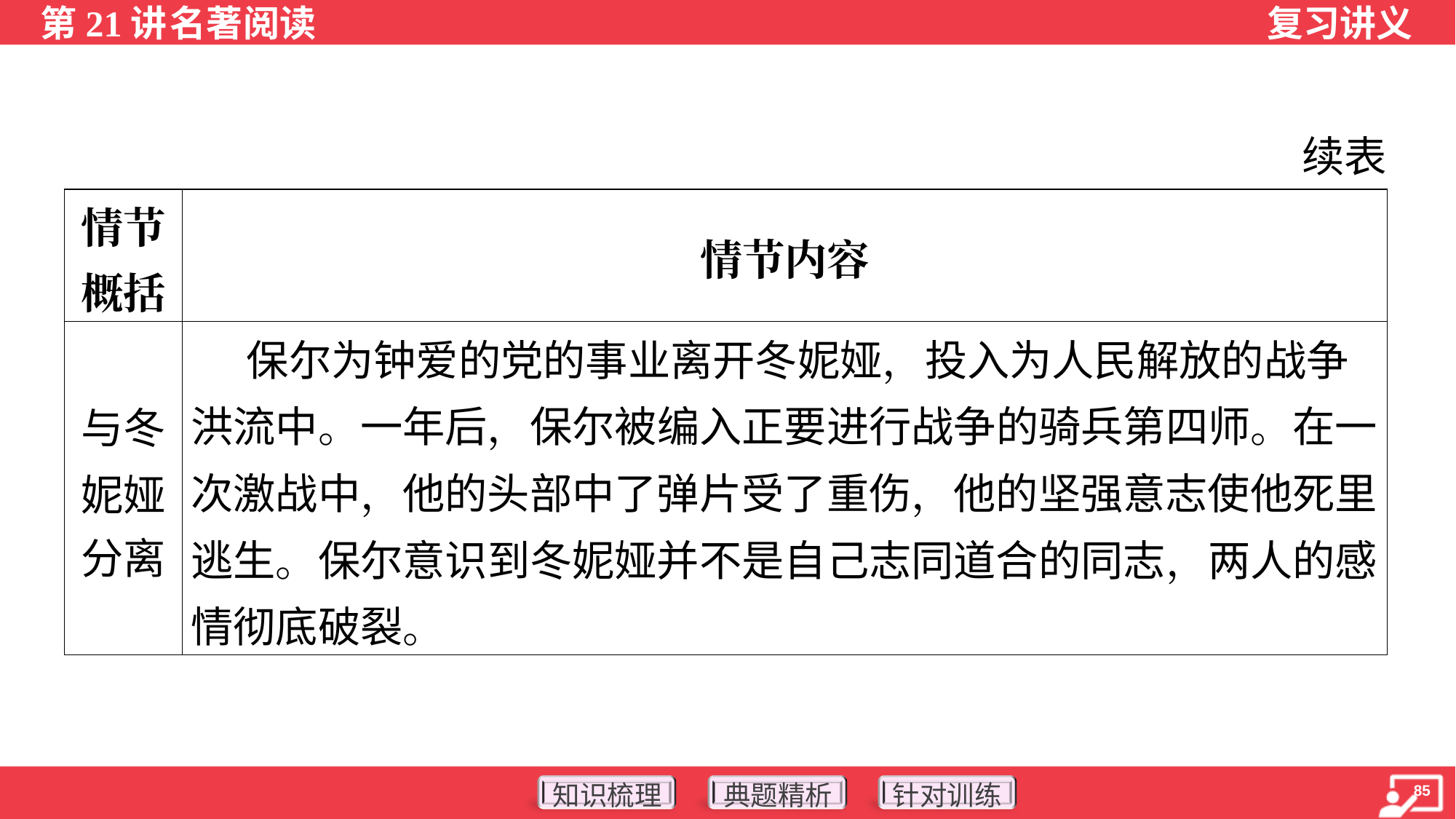

续表
| 情节 概括 | 情节内容 |
| --- | --- |
| 与冬 妮娅 分离 | 保尔为钟爱的党的事业离开冬妮娅，投入为人民解放的战争洪流中。一年后，保尔被编入正要进行战争的骑兵第四师。在一次激战中，他的头部中了弹片受了重伤，他的坚强意志使他死里逃生。保尔意识到冬妮娅并不是自己志同道合的同志，两人的感情彻底破裂。 |